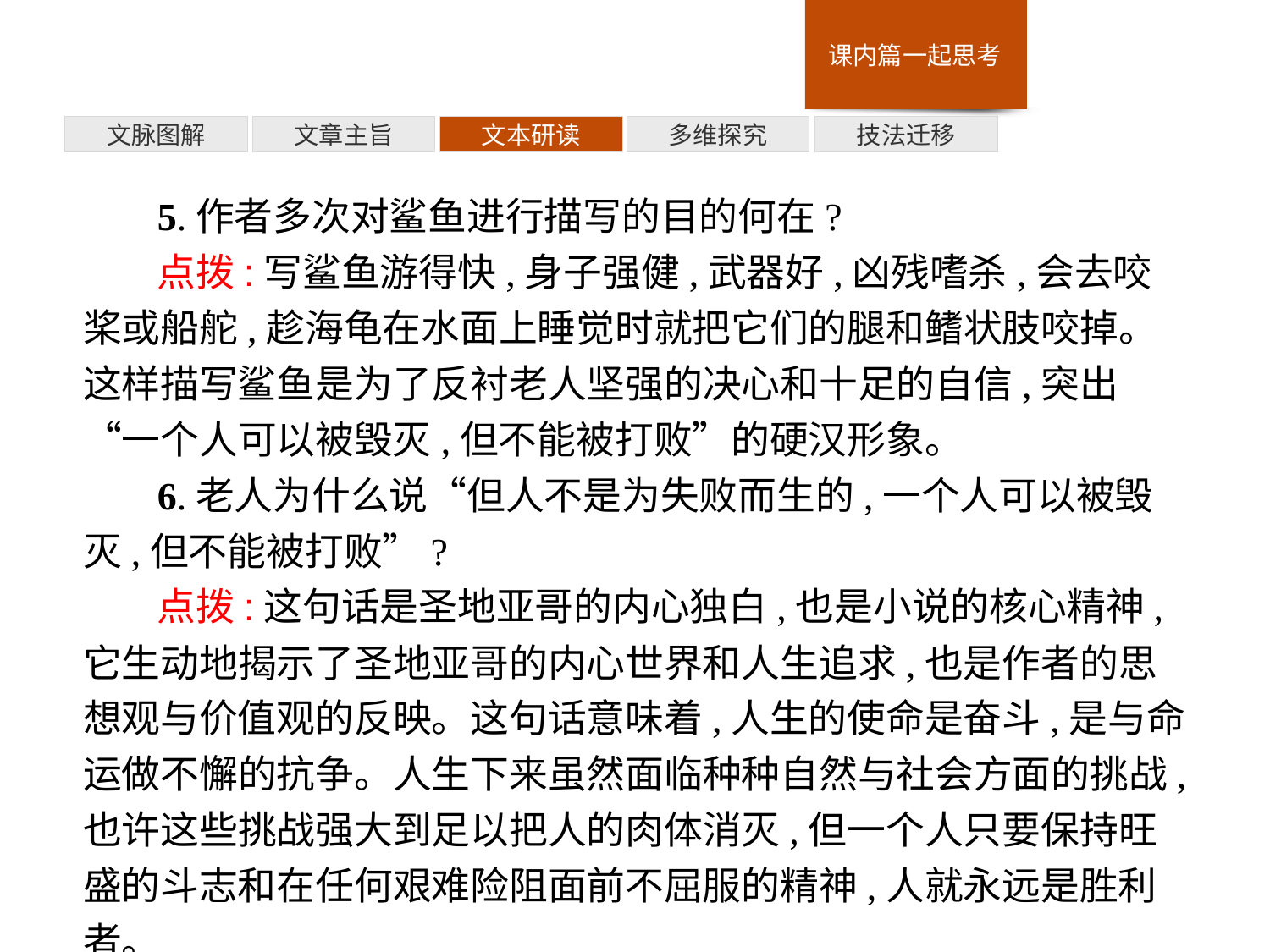

技法迁移
多维探究
文本研读
文章主旨
文脉图解
5.作者多次对鲨鱼进行描写的目的何在?
点拨:写鲨鱼游得快,身子强健,武器好,凶残嗜杀,会去咬桨或船舵,趁海龟在水面上睡觉时就把它们的腿和鳍状肢咬掉。这样描写鲨鱼是为了反衬老人坚强的决心和十足的自信,突出“一个人可以被毁灭,但不能被打败”的硬汉形象。
6.老人为什么说“但人不是为失败而生的,一个人可以被毁灭,但不能被打败”?
点拨:这句话是圣地亚哥的内心独白,也是小说的核心精神,它生动地揭示了圣地亚哥的内心世界和人生追求,也是作者的思想观与价值观的反映。这句话意味着,人生的使命是奋斗,是与命运做不懈的抗争。人生下来虽然面临种种自然与社会方面的挑战,也许这些挑战强大到足以把人的肉体消灭,但一个人只要保持旺盛的斗志和在任何艰难险阻面前不屈服的精神,人就永远是胜利者。